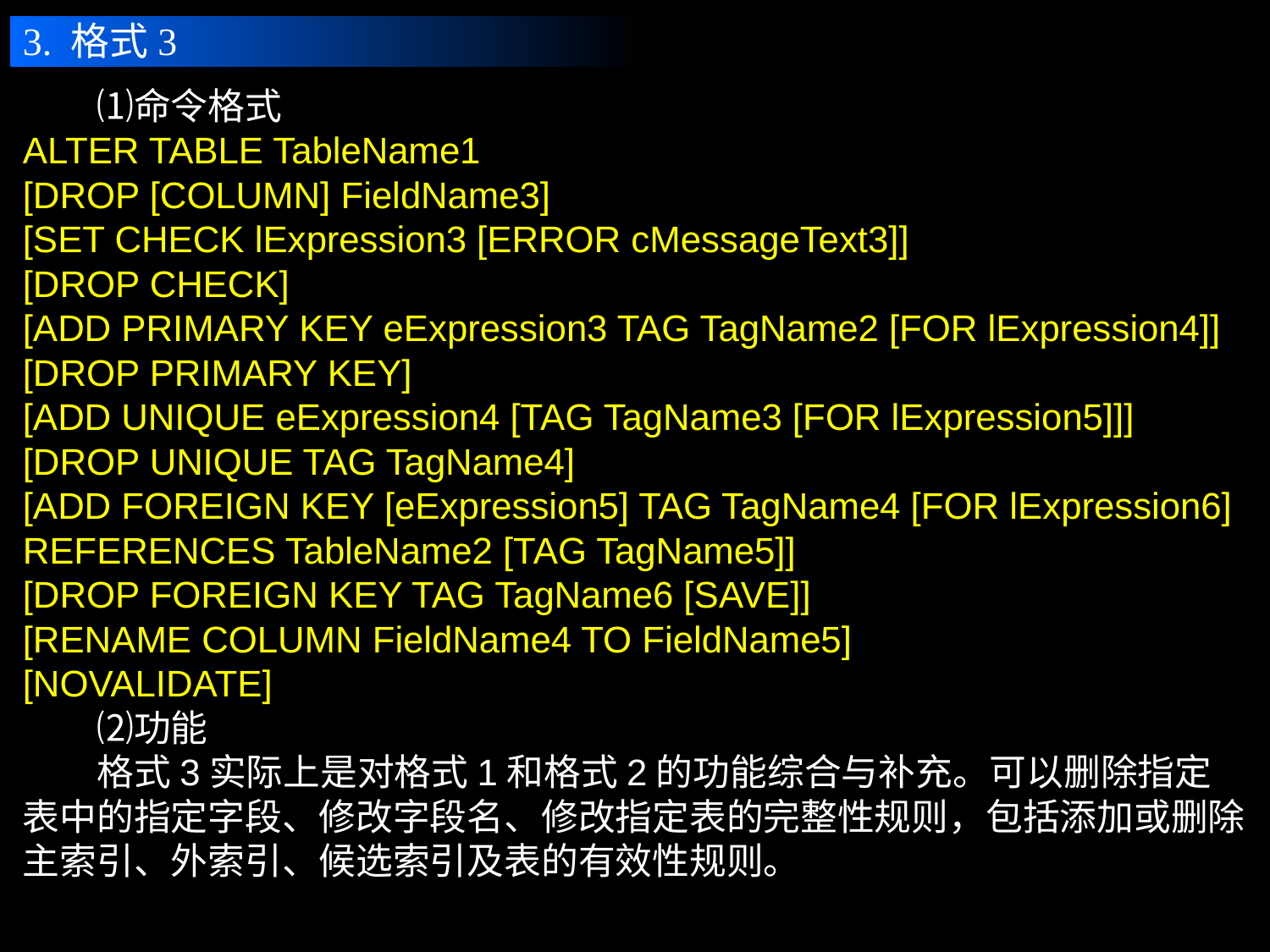

3. 格式3
　　⑴命令格式
ALTER TABLE TableName1
[DROP [COLUMN] FieldName3]
[SET CHECK lExpression3 [ERROR cMessageText3]]
[DROP CHECK]
[ADD PRIMARY KEY eExpression3 TAG TagName2 [FOR lExpression4]]
[DROP PRIMARY KEY]
[ADD UNIQUE eExpression4 [TAG TagName3 [FOR lExpression5]]]
[DROP UNIQUE TAG TagName4]
[ADD FOREIGN KEY [eExpression5] TAG TagName4 [FOR lExpression6]
REFERENCES TableName2 [TAG TagName5]]
[DROP FOREIGN KEY TAG TagName6 [SAVE]]
[RENAME COLUMN FieldName4 TO FieldName5]
[NOVALIDATE]
　　⑵功能
　　格式3实际上是对格式1和格式2的功能综合与补充。可以删除指定表中的指定字段、修改字段名、修改指定表的完整性规则，包括添加或删除主索引、外索引、候选索引及表的有效性规则。